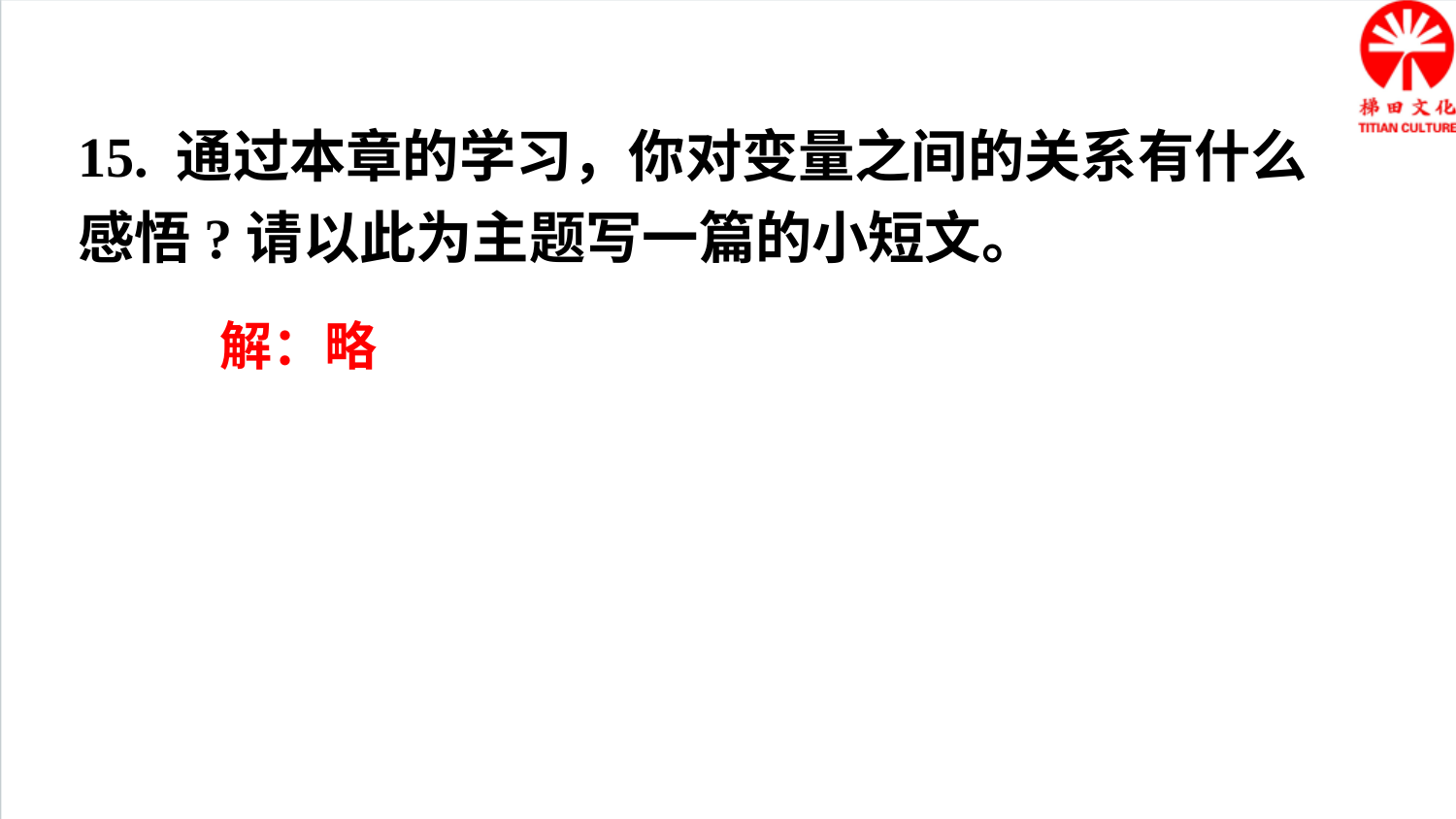

15. 通过本章的学习，你对变量之间的关系有什么感悟?请以此为主题写一篇的小短文。
解：略